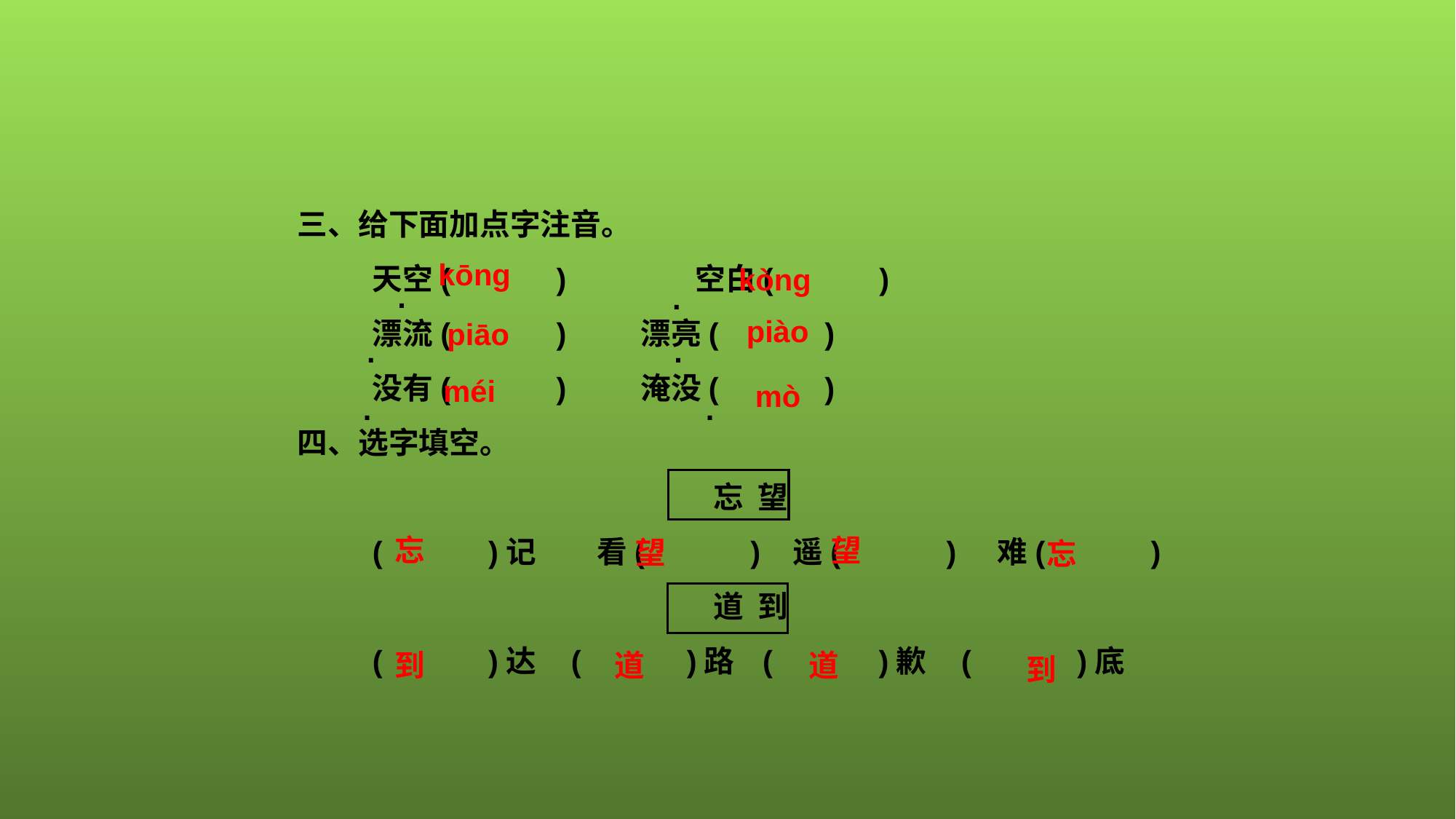

三、给下面加点字注音。
天空(　　　)　　　　空白(　　　)
漂流(　　　)        漂亮(　　　)
没有(　　　)        淹没(　　　)
四、选字填空。
忘  望
(　　　)记　　看(　　　)   遥(　　　)    难(　　　)
道  到
(　　　)达    (　　　)路   (　　　)歉    (　　　)底
kōnɡ
.
kònɡ
.
piào
.
.
piāo
mò
.
méi
.

忘
望
望
忘

到
到
道
道